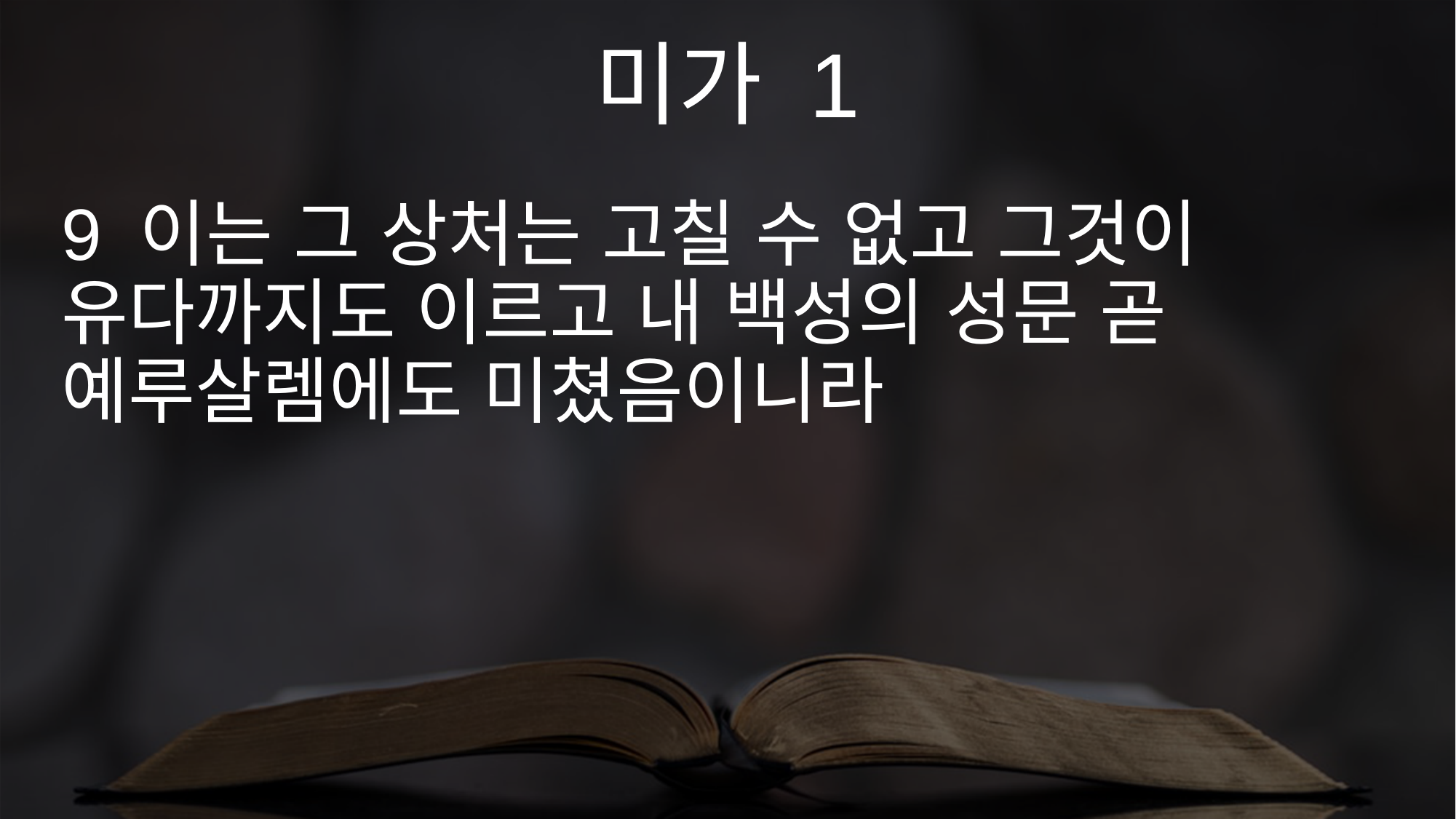

미가 1
9 이는 그 상처는 고칠 수 없고 그것이 유다까지도 이르고 내 백성의 성문 곧 예루살렘에도 미쳤음이니라